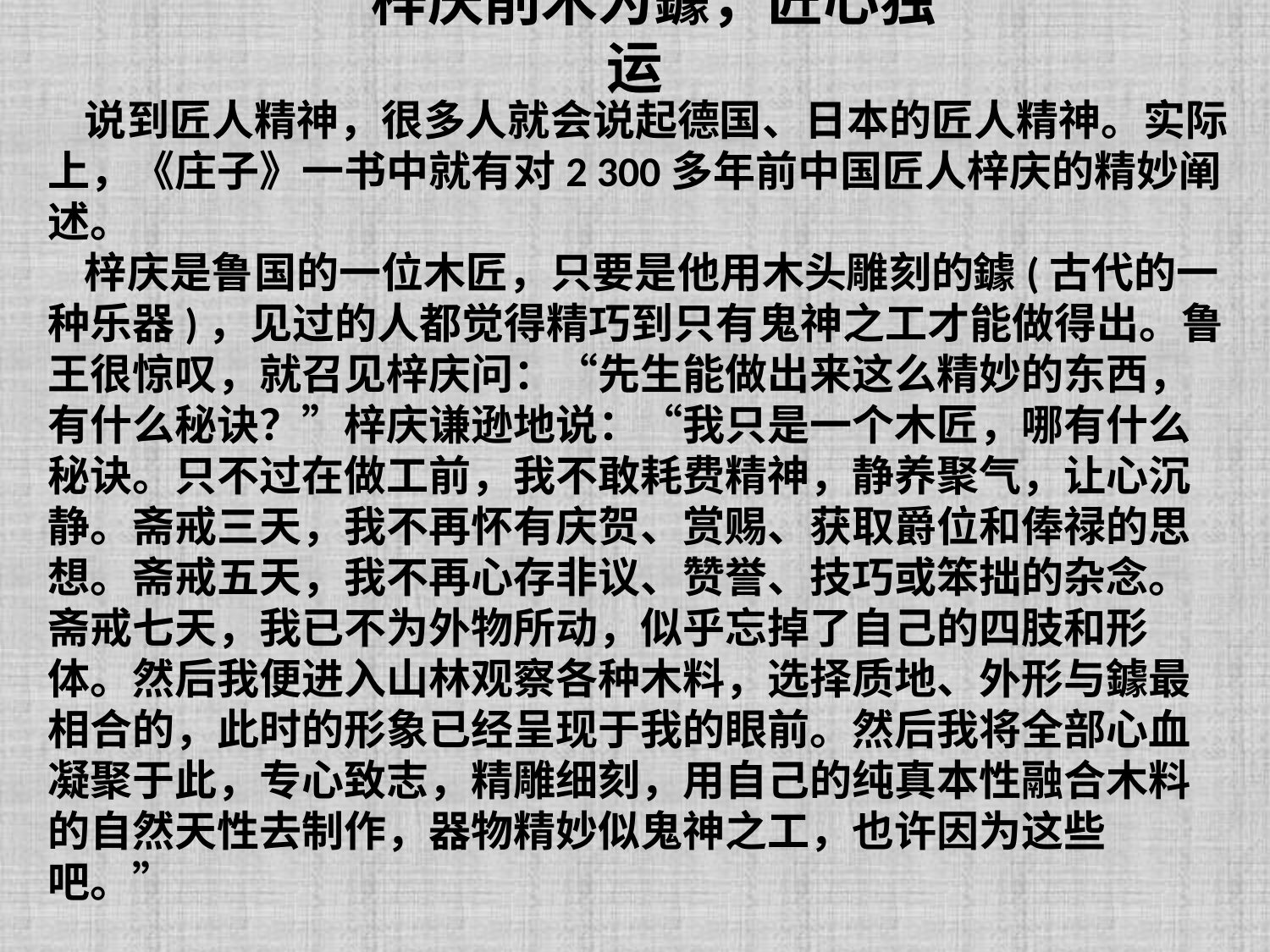

梓庆削木为鐻，匠心独运
说到匠人精神，很多人就会说起德国、日本的匠人精神。实际上，《庄子》一书中就有对2 300多年前中国匠人梓庆的精妙阐述。
梓庆是鲁国的一位木匠，只要是他用木头雕刻的鐻(古代的一种乐器)，见过的人都觉得精巧到只有鬼神之工才能做得出。鲁王很惊叹，就召见梓庆问：“先生能做出来这么精妙的东西，有什么秘诀？”梓庆谦逊地说：“我只是一个木匠，哪有什么秘诀。只不过在做工前，我不敢耗费精神，静养聚气，让心沉静。斋戒三天，我不再怀有庆贺、赏赐、获取爵位和俸禄的思想。斋戒五天，我不再心存非议、赞誉、技巧或笨拙的杂念。斋戒七天，我已不为外物所动，似乎忘掉了自己的四肢和形体。然后我便进入山林观察各种木料，选择质地、外形与鐻最相合的，此时的形象已经呈现于我的眼前。然后我将全部心血凝聚于此，专心致志，精雕细刻，用自己的纯真本性融合木料的自然天性去制作，器物精妙似鬼神之工，也许因为这些吧。”